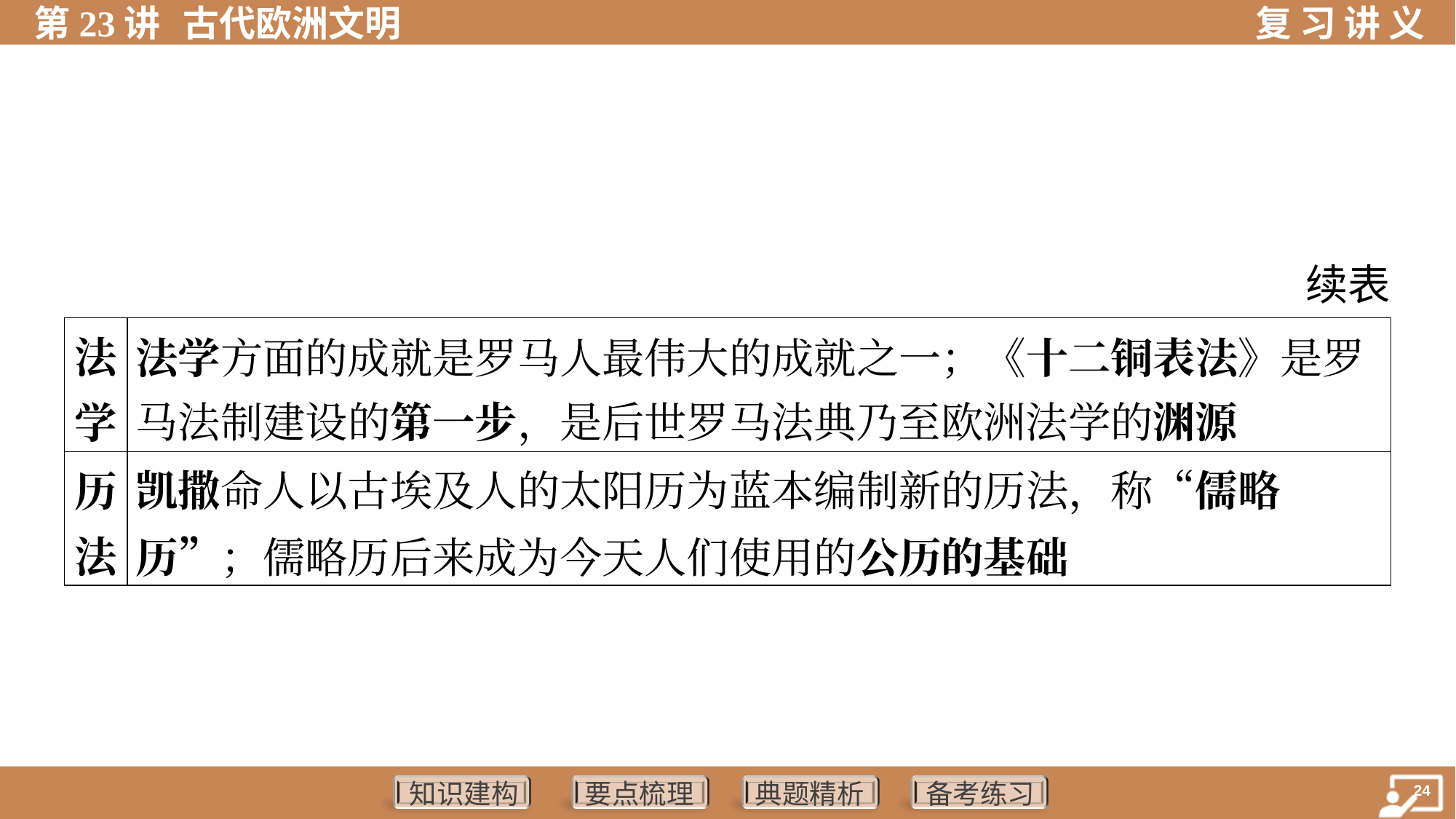

续表
| 法 学 | 法学方面的成就是罗马人最伟大的成就之一；《十二铜表法》是罗 马法制建设的第一步，是后世罗马法典乃至欧洲法学的渊源 |  |
| --- | --- | --- |
| 历 法 | 凯撒命人以古埃及人的太阳历为蓝本编制新的历法，称“儒略历”；儒略历后来成为今天人们使用的公历的基础 |  |